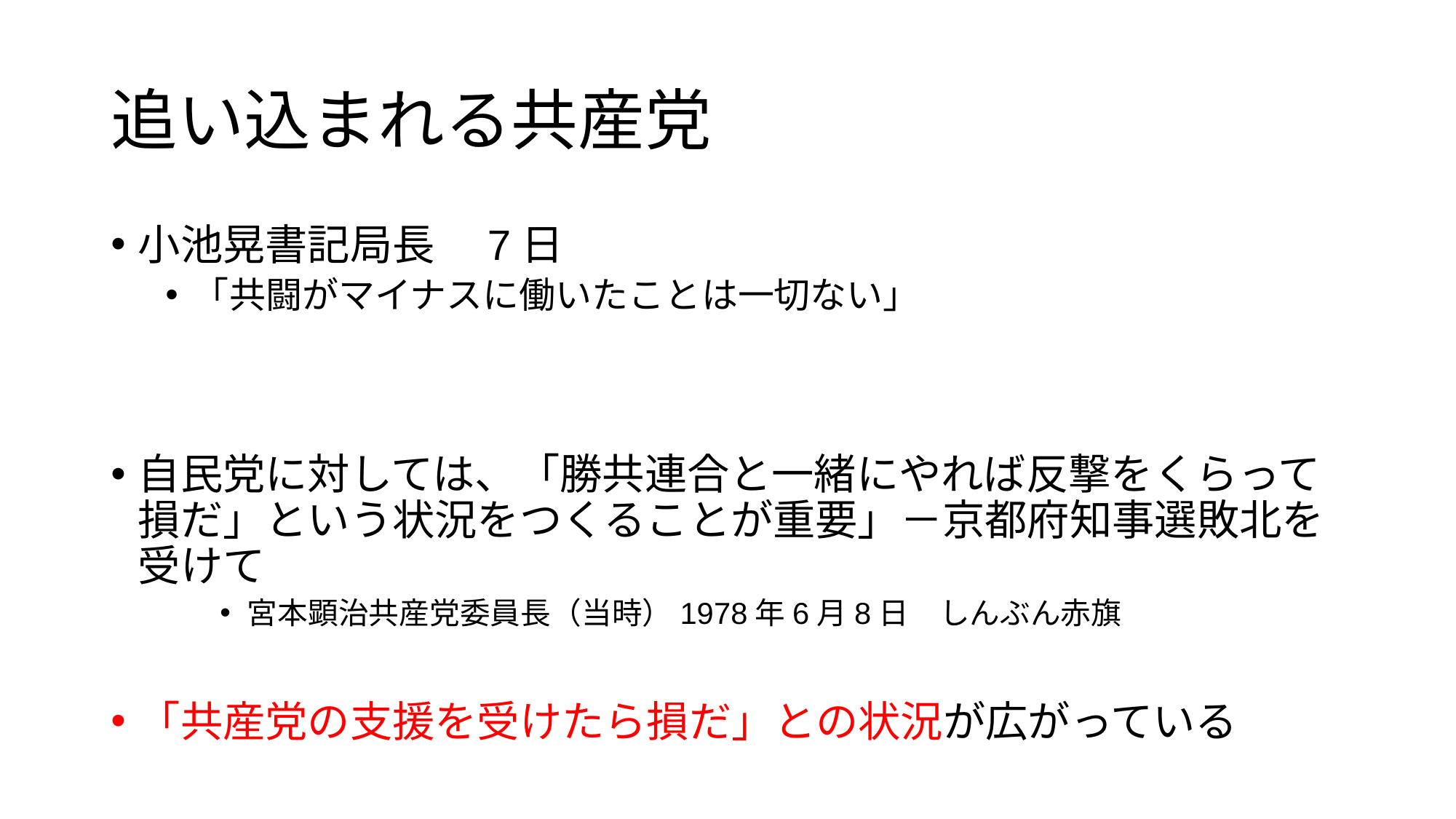

# 追い込まれる共産党
小池晃書記局長　7日
「共闘がマイナスに働いたことは一切ない」

自民党に対しては、「勝共連合と一緒にやれば反撃をくらって損だ」という状況をつくることが重要」－京都府知事選敗北を受けて
宮本顕治共産党委員長（当時）1978年6月8日　しんぶん赤旗

「共産党の支援を受けたら損だ」との状況が広がっている